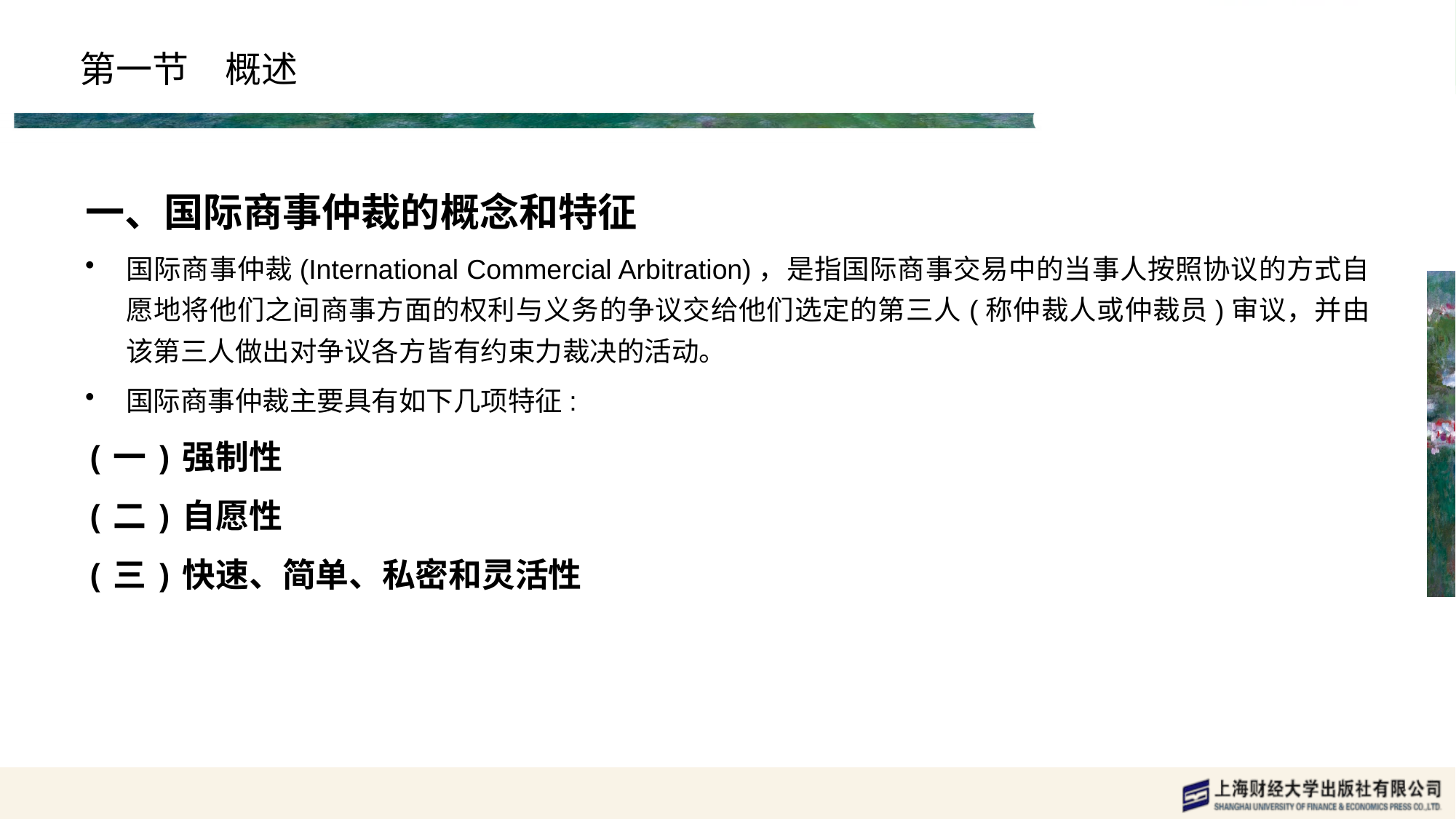

# 第一节　概述
一、国际商事仲裁的概念和特征
国际商事仲裁(International Commercial Arbitration)，是指国际商事交易中的当事人按照协议的方式自愿地将他们之间商事方面的权利与义务的争议交给他们选定的第三人(称仲裁人或仲裁员)审议，并由该第三人做出对争议各方皆有约束力裁决的活动。
国际商事仲裁主要具有如下几项特征:
(一)强制性
(二)自愿性
(三)快速、简单、私密和灵活性